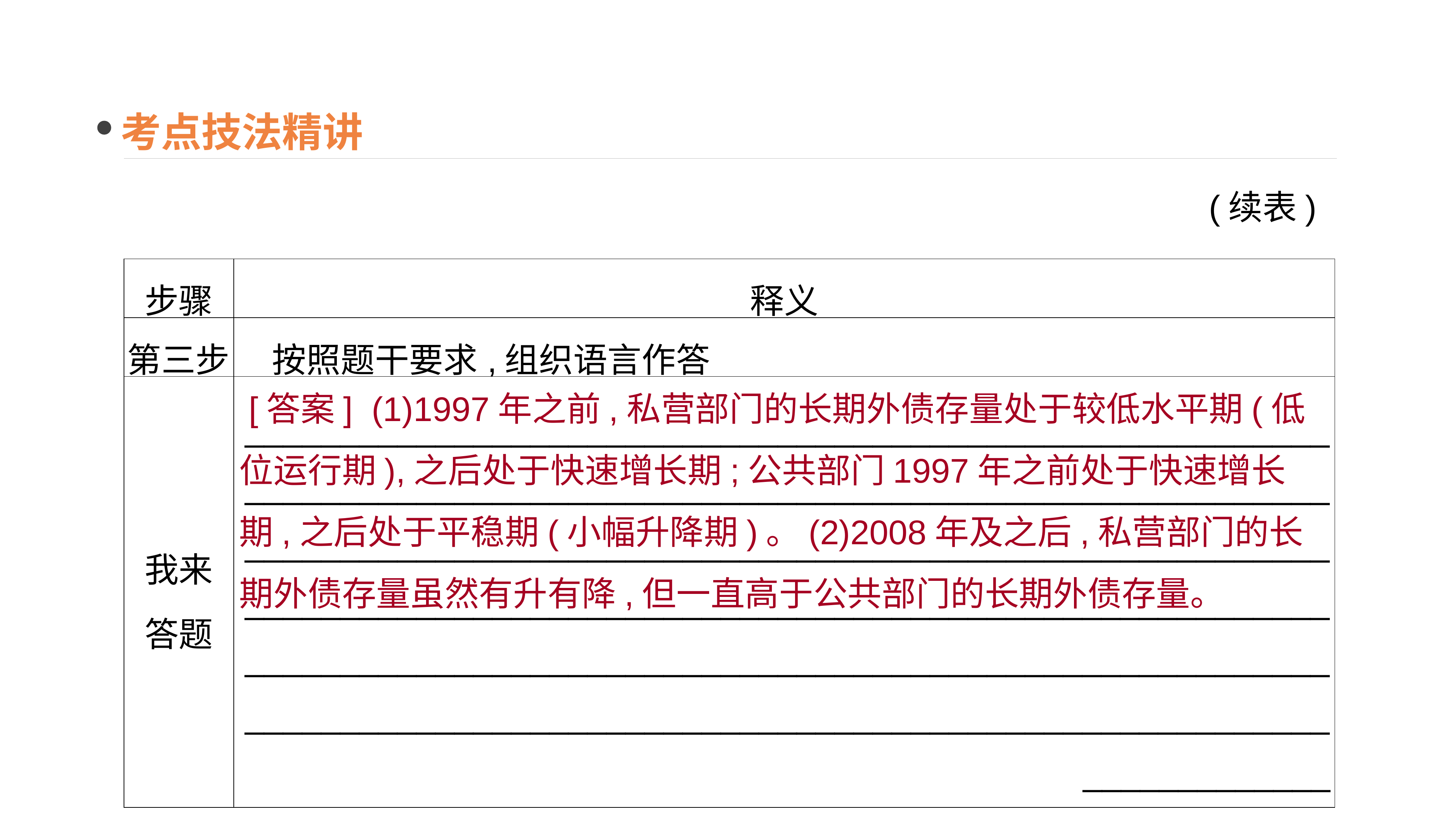

考点技法精讲

(续表)
| 步骤 | 释义 |
| --- | --- |
| 第三步 | 按照题干要求,组织语言作答 |
| 我来 答题 | \_\_\_\_\_\_\_\_\_\_\_\_\_\_\_\_\_\_\_\_\_\_\_\_\_\_\_\_\_\_\_\_\_\_\_\_\_\_\_\_\_\_\_\_\_\_\_\_\_\_\_\_\_\_\_\_\_\_\_\_\_\_\_\_\_\_\_\_\_\_\_\_\_\_\_\_\_\_\_\_\_\_\_\_\_\_\_\_\_\_\_\_\_\_\_\_\_\_\_\_\_\_\_\_\_\_\_\_\_\_\_\_\_\_\_\_\_\_\_\_\_\_\_\_\_\_\_\_\_\_\_\_\_\_\_\_\_\_\_\_\_\_\_\_\_\_\_\_\_\_\_\_\_\_\_\_\_\_\_\_\_\_\_\_\_\_\_\_\_\_\_\_\_\_\_\_\_\_\_\_\_\_\_\_\_\_\_\_\_\_\_\_\_\_\_\_\_\_\_\_\_\_\_\_\_\_\_\_\_\_\_\_\_\_\_\_\_\_\_\_\_\_\_\_\_\_\_\_\_\_\_\_\_\_\_\_\_\_\_\_\_\_\_\_\_\_\_\_\_\_\_\_\_\_\_\_\_\_\_\_\_\_\_\_\_\_\_\_\_\_\_\_\_\_\_\_\_\_\_\_\_\_\_\_\_\_\_\_\_\_\_\_\_\_\_\_\_\_\_\_\_\_\_\_\_\_\_\_\_\_\_\_\_\_\_\_\_\_\_\_\_\_\_\_\_\_\_\_\_\_\_\_\_\_\_\_\_\_\_\_\_\_\_\_\_\_\_\_\_\_\_\_\_\_\_ |
 [答案]  (1)1997年之前,私营部门的长期外债存量处于较低水平期(低位运行期),之后处于快速增长期;公共部门1997年之前处于快速增长期,之后处于平稳期(小幅升降期)。(2)2008年及之后,私营部门的长期外债存量虽然有升有降,但一直高于公共部门的长期外债存量。